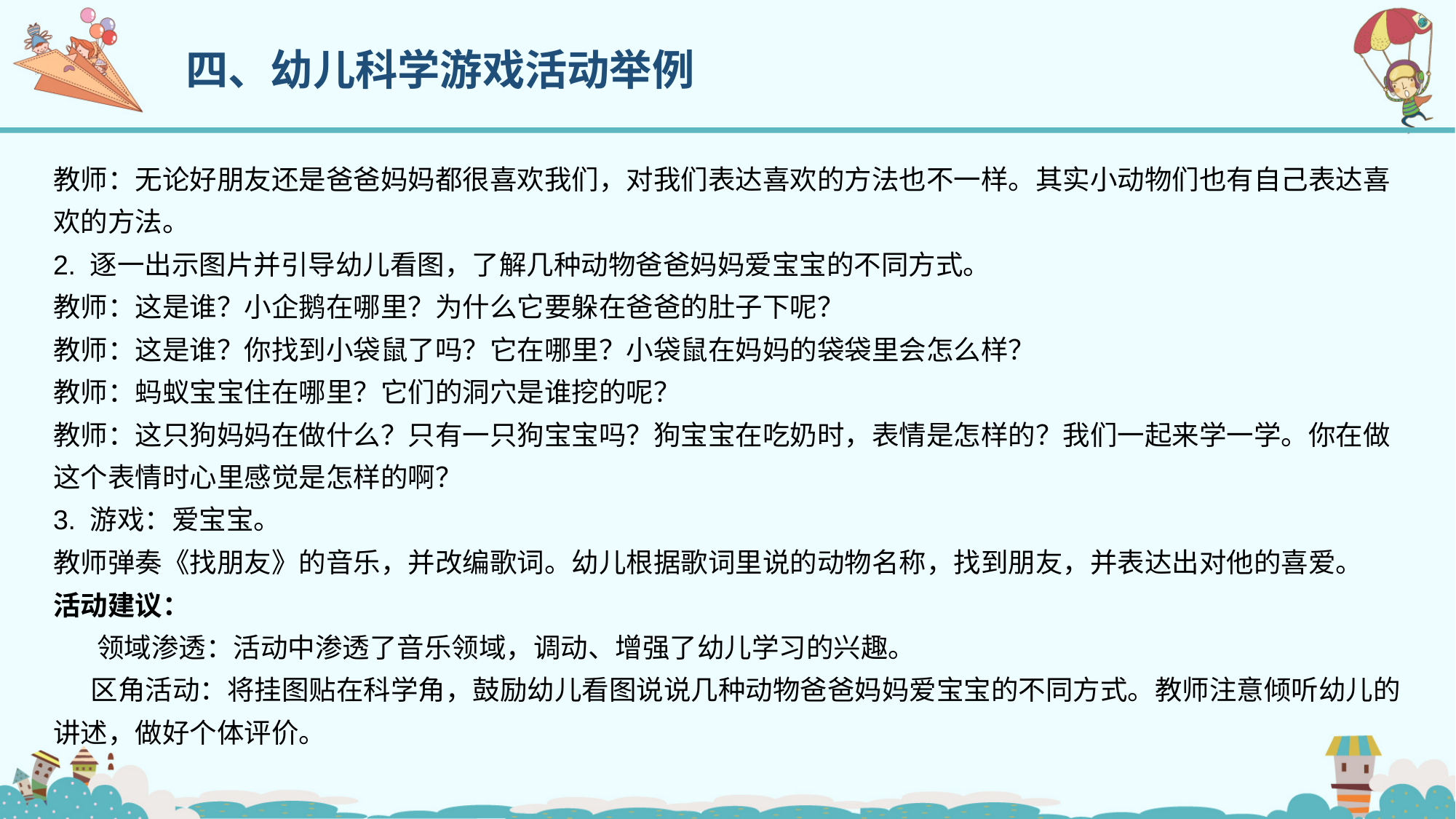

四、幼儿科学游戏活动举例

教师：无论好朋友还是爸爸妈妈都很喜欢我们，对我们表达喜欢的方法也不一样。其实小动物们也有自己表达喜欢的方法。
2. 逐一出示图片并引导幼儿看图，了解几种动物爸爸妈妈爱宝宝的不同方式。
教师：这是谁？小企鹅在哪里？为什么它要躲在爸爸的肚子下呢？
教师：这是谁？你找到小袋鼠了吗？它在哪里？小袋鼠在妈妈的袋袋里会怎么样？
教师：蚂蚁宝宝住在哪里？它们的洞穴是谁挖的呢？
教师：这只狗妈妈在做什么？只有一只狗宝宝吗？狗宝宝在吃奶时，表情是怎样的？我们一起来学一学。你在做这个表情时心里感觉是怎样的啊？
3. 游戏：爱宝宝。
教师弹奏《找朋友》的音乐，并改编歌词。幼儿根据歌词里说的动物名称，找到朋友，并表达出对他的喜爱。
活动建议：
      领域渗透：活动中渗透了音乐领域，调动、增强了幼儿学习的兴趣。
     区角活动：将挂图贴在科学角，鼓励幼儿看图说说几种动物爸爸妈妈爱宝宝的不同方式。教师注意倾听幼儿的讲述，做好个体评价。